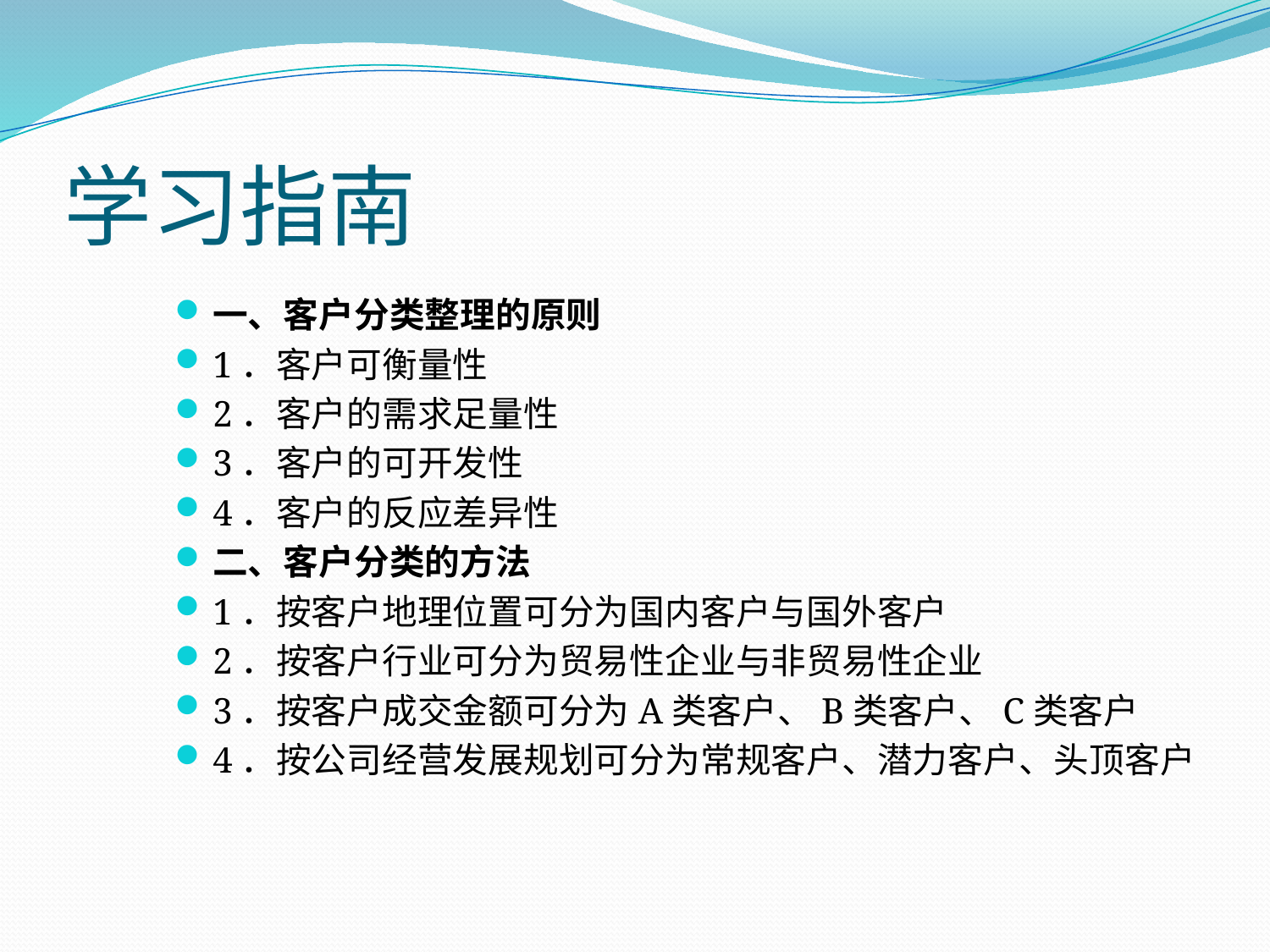

# 学习指南
一、客户分类整理的原则
1．客户可衡量性
2．客户的需求足量性
3．客户的可开发性
4．客户的反应差异性
二、客户分类的方法
1．按客户地理位置可分为国内客户与国外客户
2．按客户行业可分为贸易性企业与非贸易性企业
3．按客户成交金额可分为A类客户、B类客户、C类客户
4．按公司经营发展规划可分为常规客户、潜力客户、头顶客户